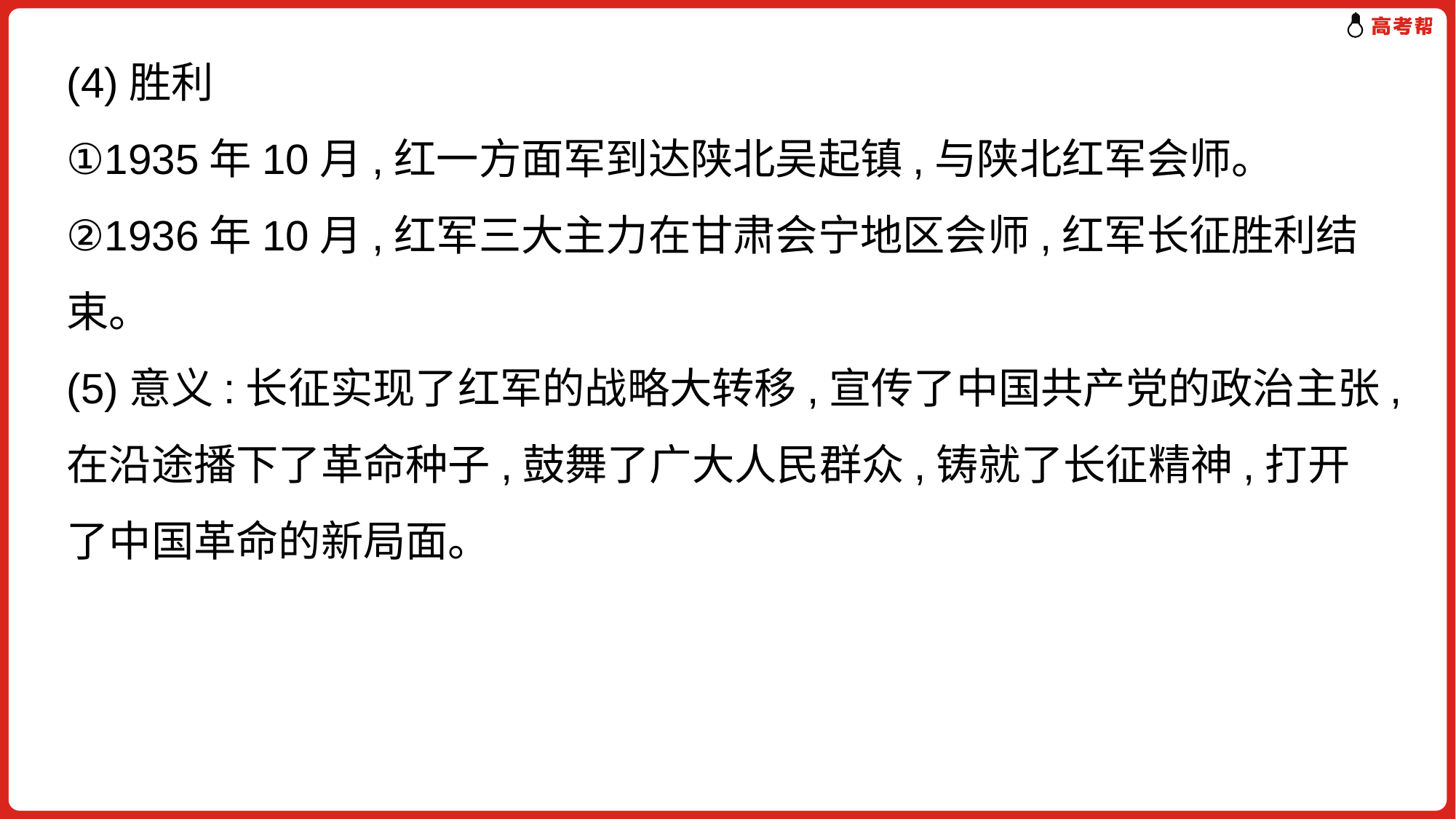

(4)胜利
①1935年10月,红一方面军到达陕北吴起镇,与陕北红军会师。
②1936年10月,红军三大主力在甘肃会宁地区会师,红军长征胜利结束。
(5)意义:长征实现了红军的战略大转移,宣传了中国共产党的政治主张,在沿途播下了革命种子,鼓舞了广大人民群众,铸就了长征精神,打开了中国革命的新局面。